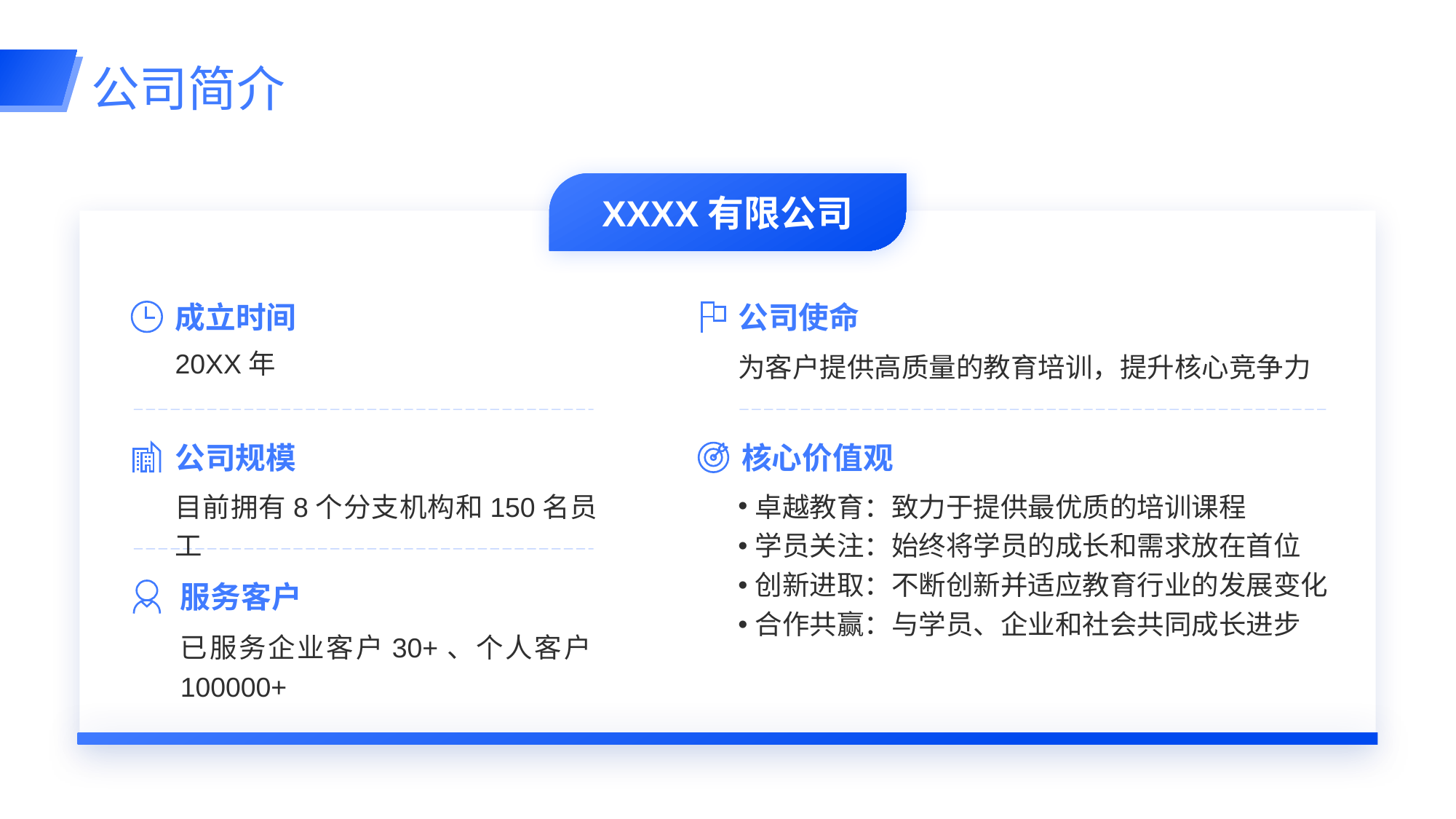

# 公司简介

XXXX有限公司

成立时间
公司使命

为客户提供高质量的教育培训，提升核心竞争力
20XX年
公司规模
核心价值观

目前拥有8个分支机构和150名员工
卓越教育：致力于提供最优质的培训课程
学员关注：始终将学员的成长和需求放在首位
创新进取：不断创新并适应教育行业的发展变化
合作共赢：与学员、企业和社会共同成长进步
服务客户

已服务企业客户30+、个人客户100000+